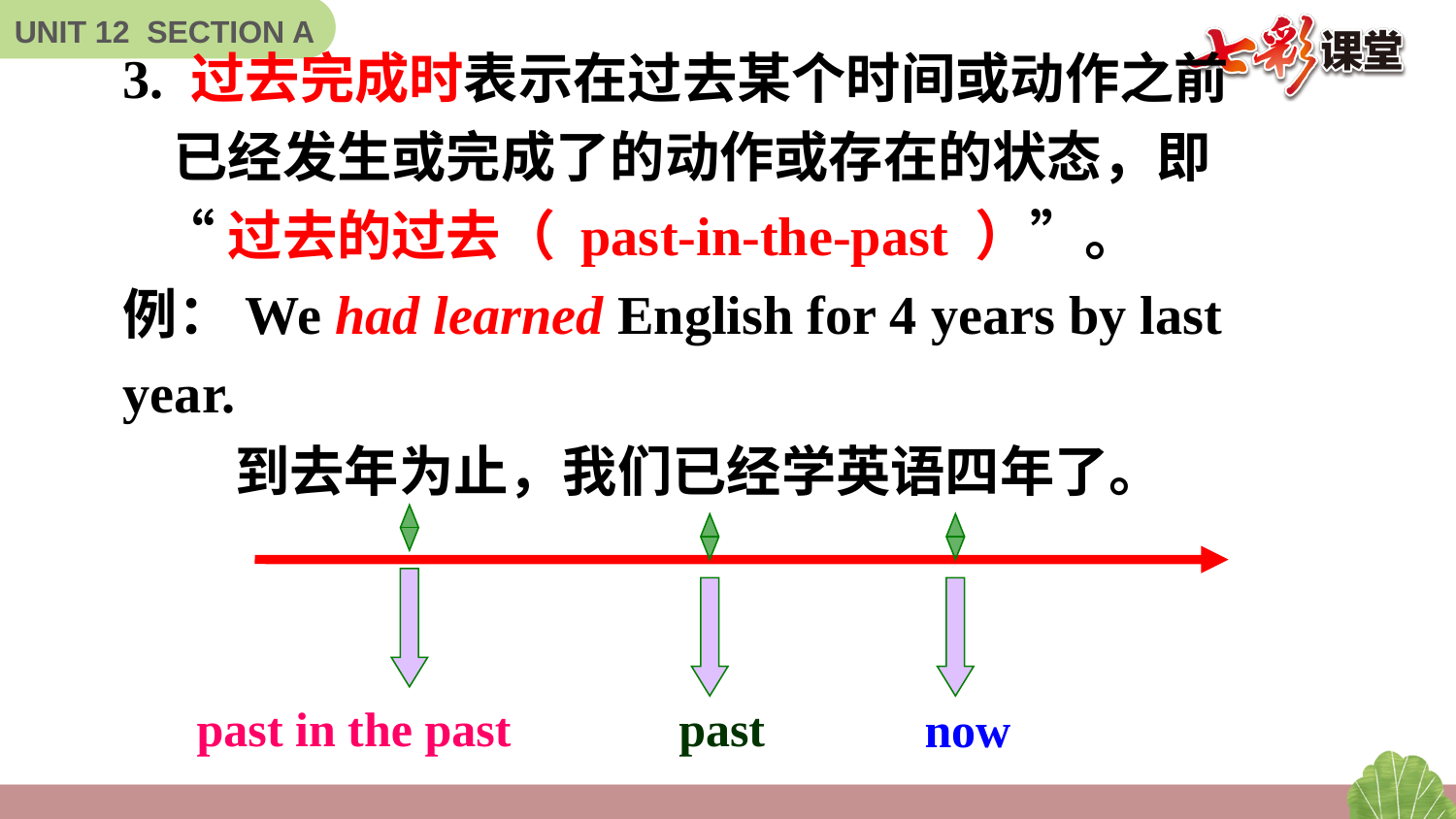

3. 过去完成时表示在过去某个时间或动作之前
   已经发生或完成了的动作或存在的状态，即
   “过去的过去（ past-in-the-past ）”。
例：We had learned English for 4 years by last year.
        到去年为止，我们已经学英语四年了。

past in the past
past
now